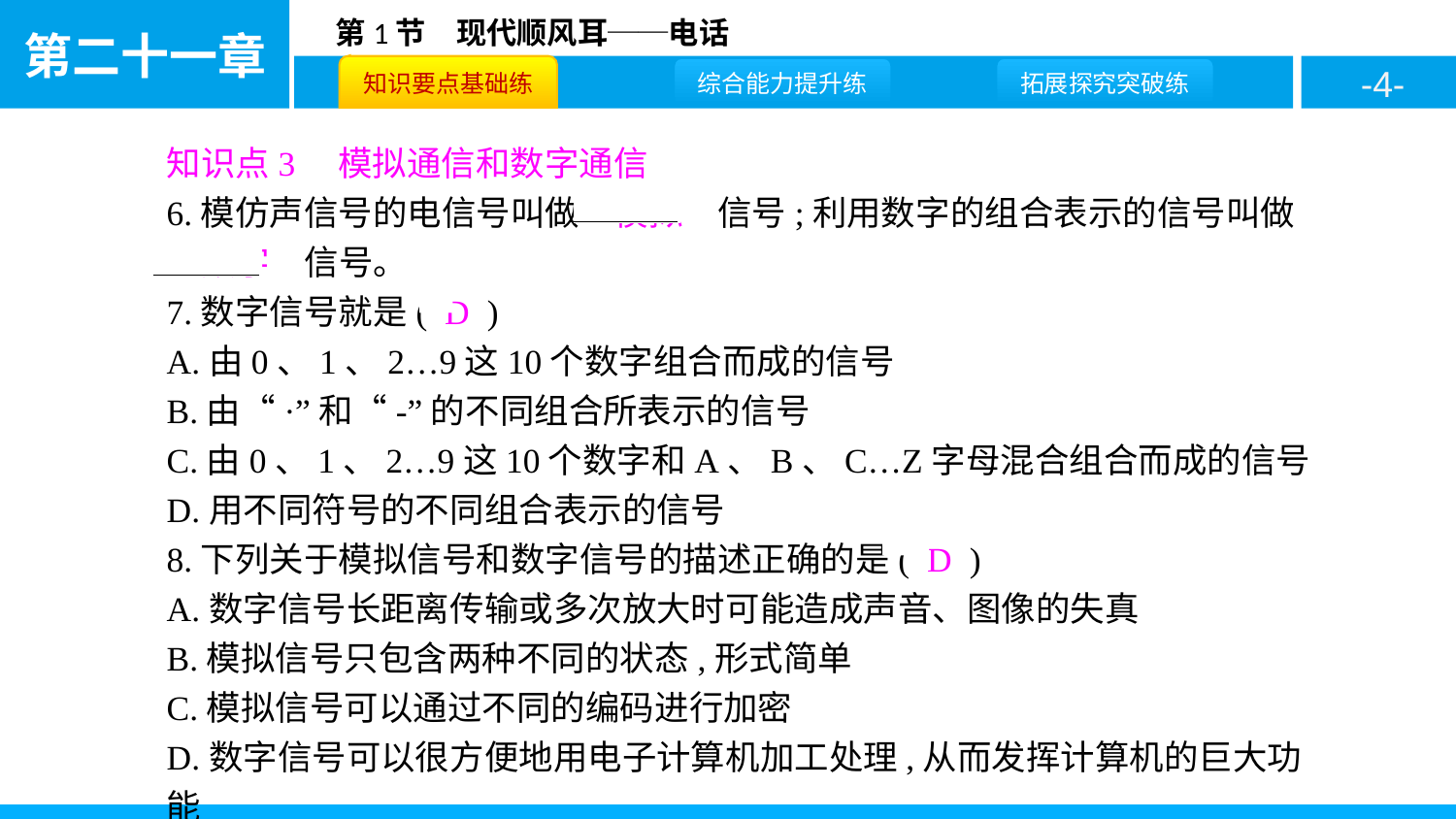

知识点3　模拟通信和数字通信
6.模仿声信号的电信号叫做　模拟　信号;利用数字的组合表示的信号叫做　数字　信号。
7.数字信号就是(  D  )
A.由0、1、2…9这10个数字组合而成的信号
B.由“·”和“-”的不同组合所表示的信号
C.由0、1、2…9这10个数字和A、B、C…Z字母混合组合而成的信号
D.用不同符号的不同组合表示的信号
8.下列关于模拟信号和数字信号的描述正确的是(  D  )
A.数字信号长距离传输或多次放大时可能造成声音、图像的失真
B.模拟信号只包含两种不同的状态,形式简单
C.模拟信号可以通过不同的编码进行加密
D.数字信号可以很方便地用电子计算机加工处理,从而发挥计算机的巨大功能